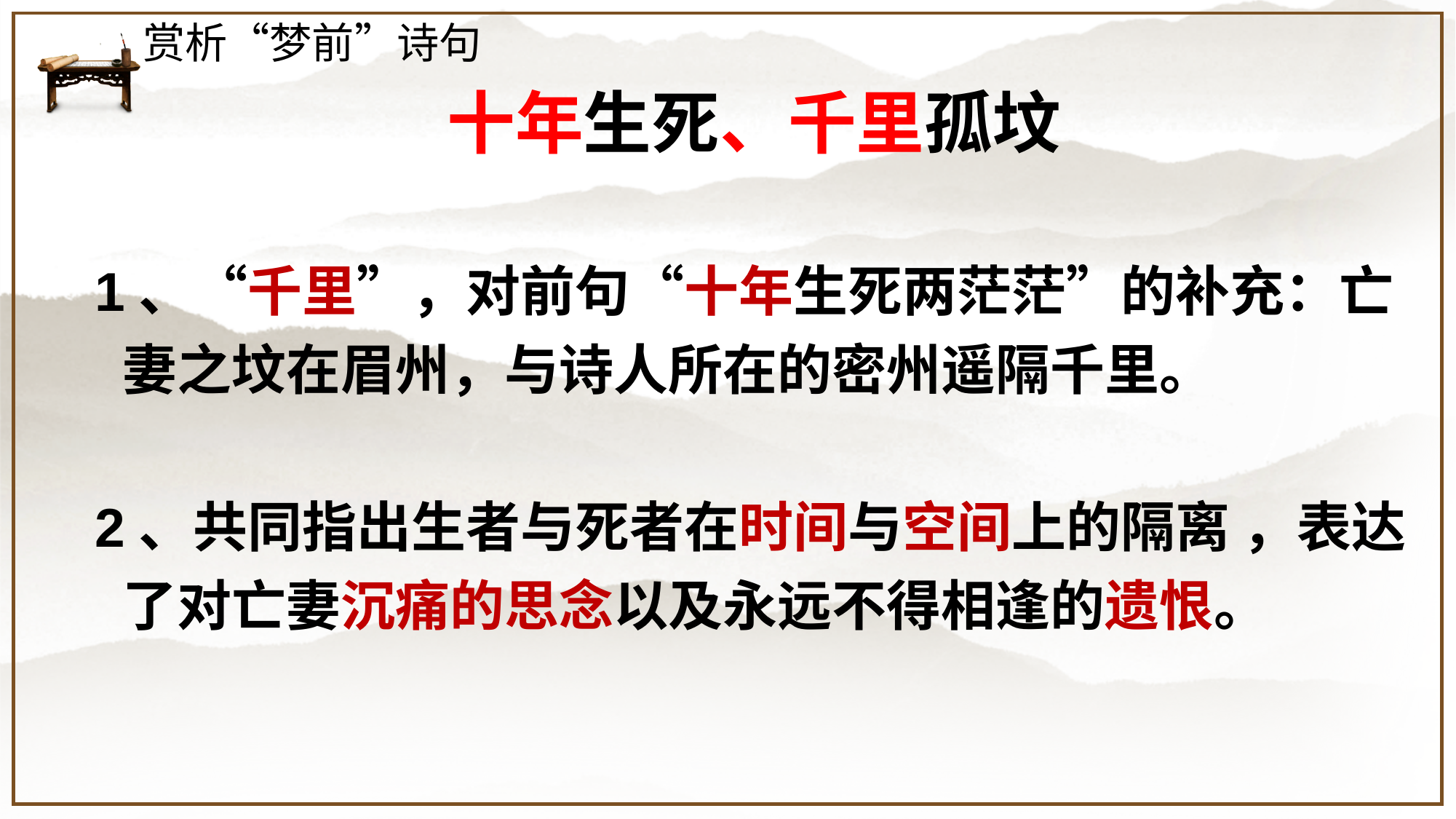

赏析“梦前”诗句
十年生死、千里孤坟

1、“千里”，对前句“十年生死两茫茫”的补充：亡妻之坟在眉州，与诗人所在的密州遥隔千里。

2、共同指出生者与死者在时间与空间上的隔离 ，表达了对亡妻沉痛的思念以及永远不得相逢的遗恨。